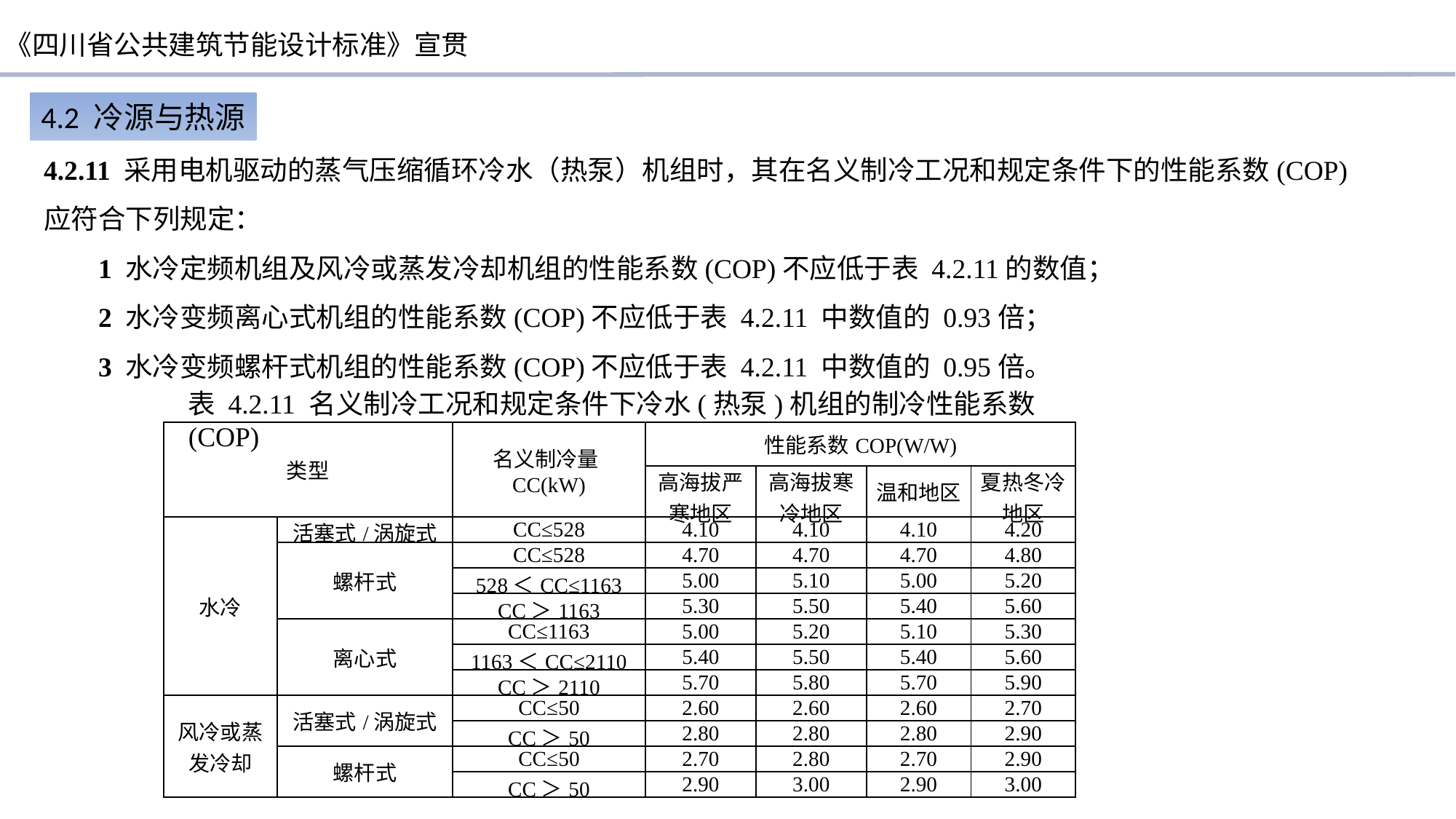

4.2 冷源与热源
4.2.11 采用电机驱动的蒸气压缩循环冷水（热泵）机组时，其在名义制冷工况和规定条件下的性能系数(COP)应符合下列规定：
1 水冷定频机组及风冷或蒸发冷却机组的性能系数(COP)不应低于表 4.2.11的数值；
2 水冷变频离心式机组的性能系数(COP)不应低于表 4.2.11 中数值的 0.93倍；
3 水冷变频螺杆式机组的性能系数(COP)不应低于表 4.2.11 中数值的 0.95倍。
表 4.2.11 名义制冷工况和规定条件下冷水(热泵)机组的制冷性能系数(COP)
| 类型 |  | 名义制冷量CC(kW) | 性能系数COP(W/W) |  |  |  |
| --- | --- | --- | --- | --- | --- | --- |
|  |  |  | 高海拔严寒地区 | 高海拔寒冷地区 | 温和地区 | 夏热冬冷地区 |
| 水冷 | 活塞式/涡旋式 | CC≤528 | 4.10 | 4.10 | 4.10 | 4.20 |
|  | 螺杆式 | CC≤528 | 4.70 | 4.70 | 4.70 | 4.80 |
|  |  | 528＜CC≤1163 | 5.00 | 5.10 | 5.00 | 5.20 |
|  |  | CC＞1163 | 5.30 | 5.50 | 5.40 | 5.60 |
|  | 离心式 | CC≤1163 | 5.00 | 5.20 | 5.10 | 5.30 |
|  |  | 1163＜CC≤2110 | 5.40 | 5.50 | 5.40 | 5.60 |
|  |  | CC＞2110 | 5.70 | 5.80 | 5.70 | 5.90 |
| 风冷或蒸发冷却 | 活塞式/涡旋式 | CC≤50 | 2.60 | 2.60 | 2.60 | 2.70 |
|  |  | CC＞50 | 2.80 | 2.80 | 2.80 | 2.90 |
|  | 螺杆式 | CC≤50 | 2.70 | 2.80 | 2.70 | 2.90 |
|  |  | CC＞50 | 2.90 | 3.00 | 2.90 | 3.00 |